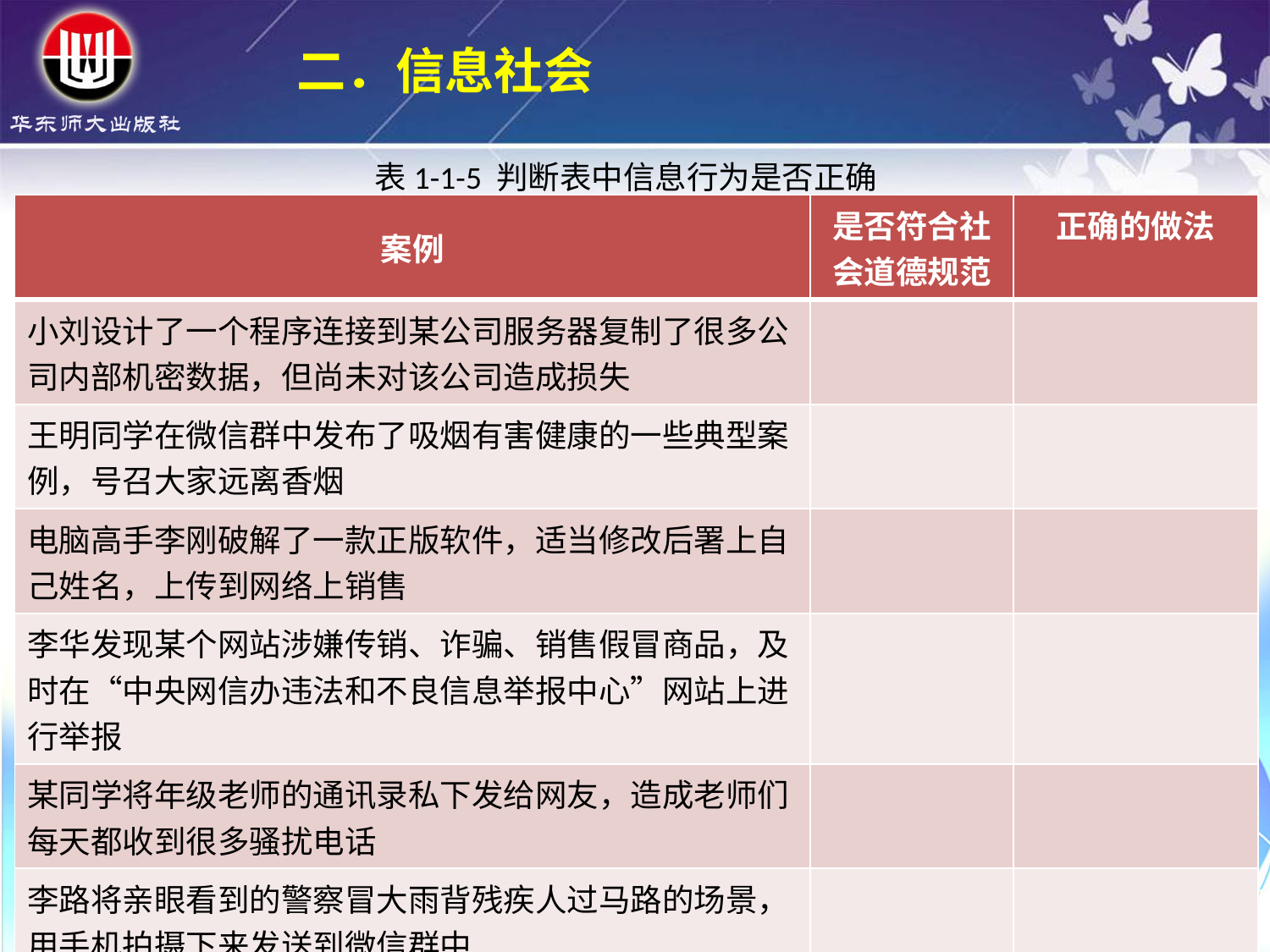

二．信息社会
表1-1-5 判断表中信息行为是否正确
| 案例 | 是否符合社会道德规范 | 正确的做法 |
| --- | --- | --- |
| 小刘设计了一个程序连接到某公司服务器复制了很多公司内部机密数据，但尚未对该公司造成损失 |  |  |
| 王明同学在微信群中发布了吸烟有害健康的一些典型案例，号召大家远离香烟 |  |  |
| 电脑高手李刚破解了一款正版软件，适当修改后署上自己姓名，上传到网络上销售 |  |  |
| 李华发现某个网站涉嫌传销、诈骗、销售假冒商品，及时在“中央网信办违法和不良信息举报中心”网站上进行举报 |  |  |
| 某同学将年级老师的通讯录私下发给网友，造成老师们每天都收到很多骚扰电话 |  |  |
| 李路将亲眼看到的警察冒大雨背残疾人过马路的场景， 用手机拍摄下来发送到微信群中 |  |  |
|  |  |  |
|  |  |  |